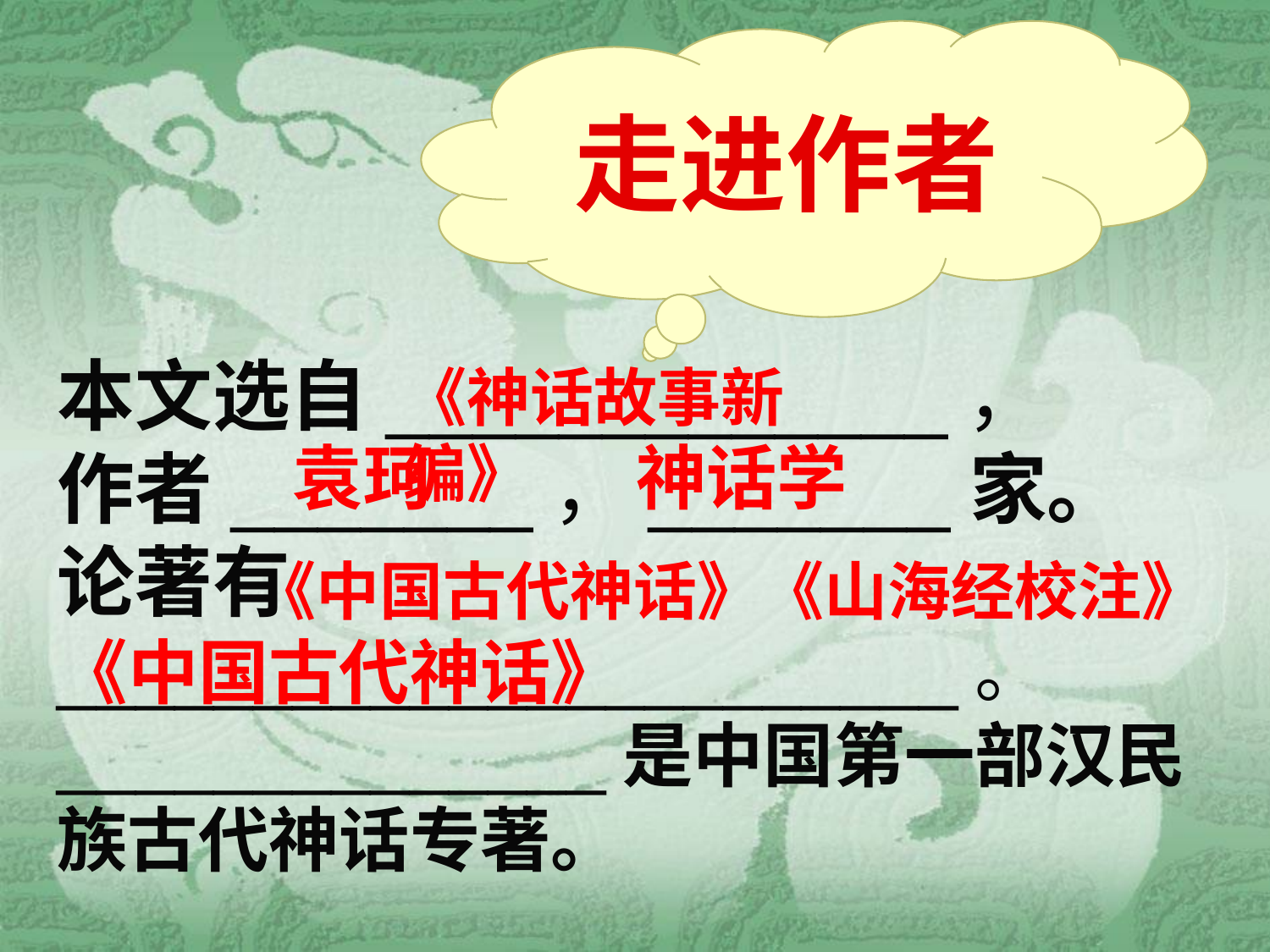

走进作者
本文选自_____________，
作者_______，_______家。
论著有_______________________。
______________是中国第一部汉民族古代神话专著。
《神话故事新编》
袁珂
神话学
《中国古代神话》《山海经校注》
《中国古代神话》